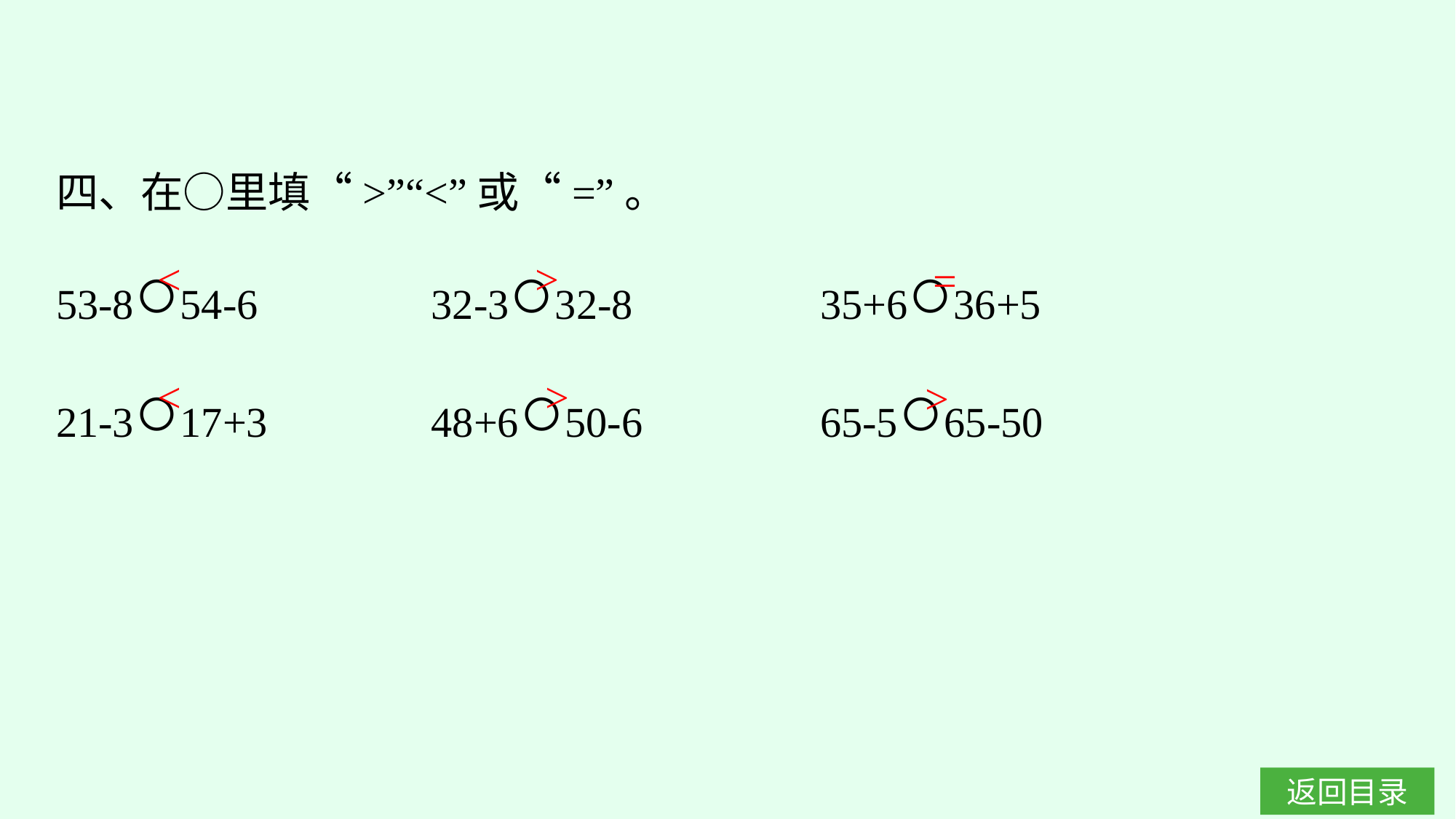

四、在○里填“>”“<”或“=”。
53-8○54-6　　　	32-3○32-8　　　	35+6○36+5
21-3○17+3		48+6○50-6		65-5○65-50
<
>
=
<
>
>